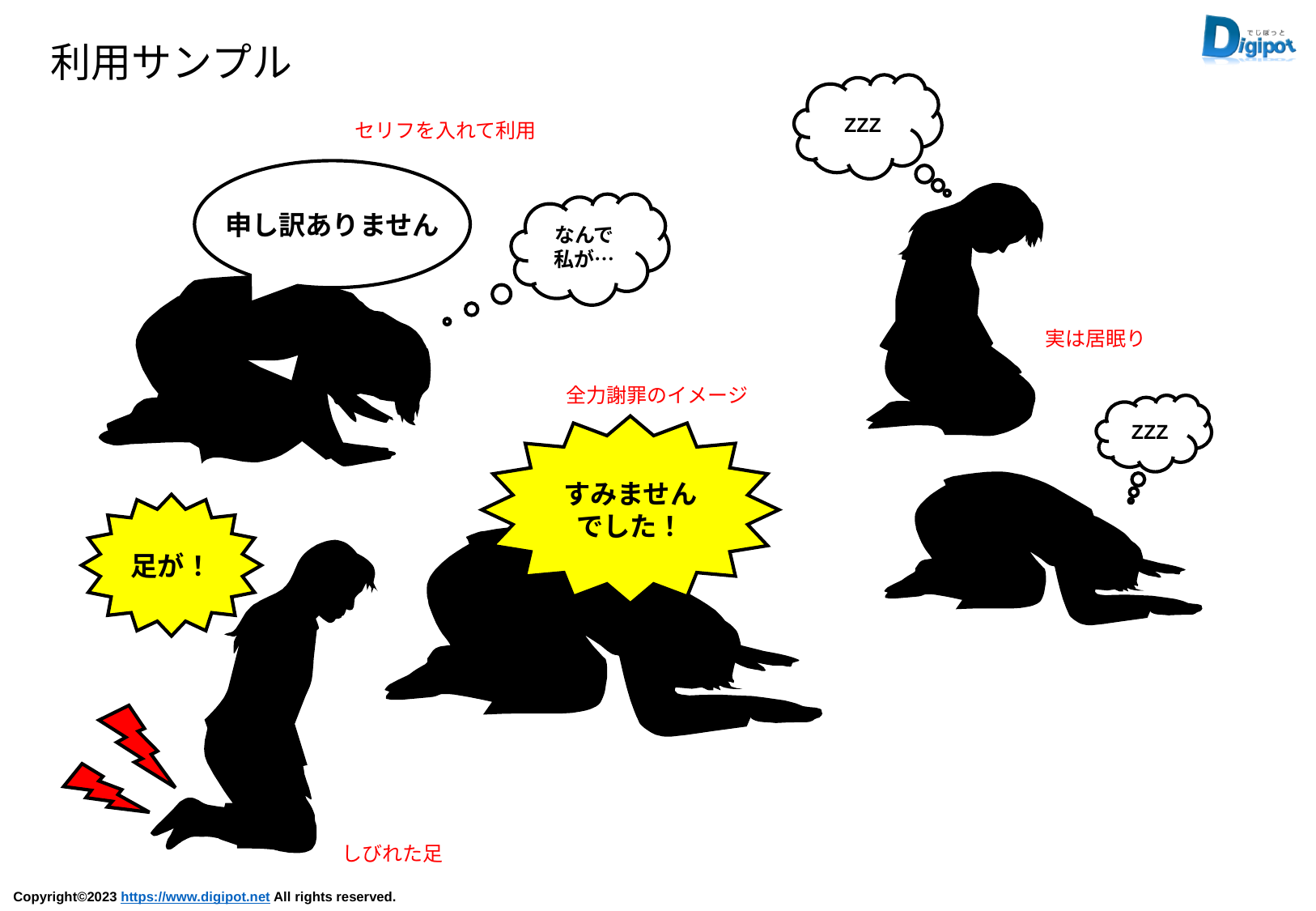

利用サンプル
ZZZ
セリフを入れて利用
申し訳ありません

なんで
私が…

実は居眠り
全力謝罪のイメージ
ZZZ
すみません
でした！

足が！

しびれた足